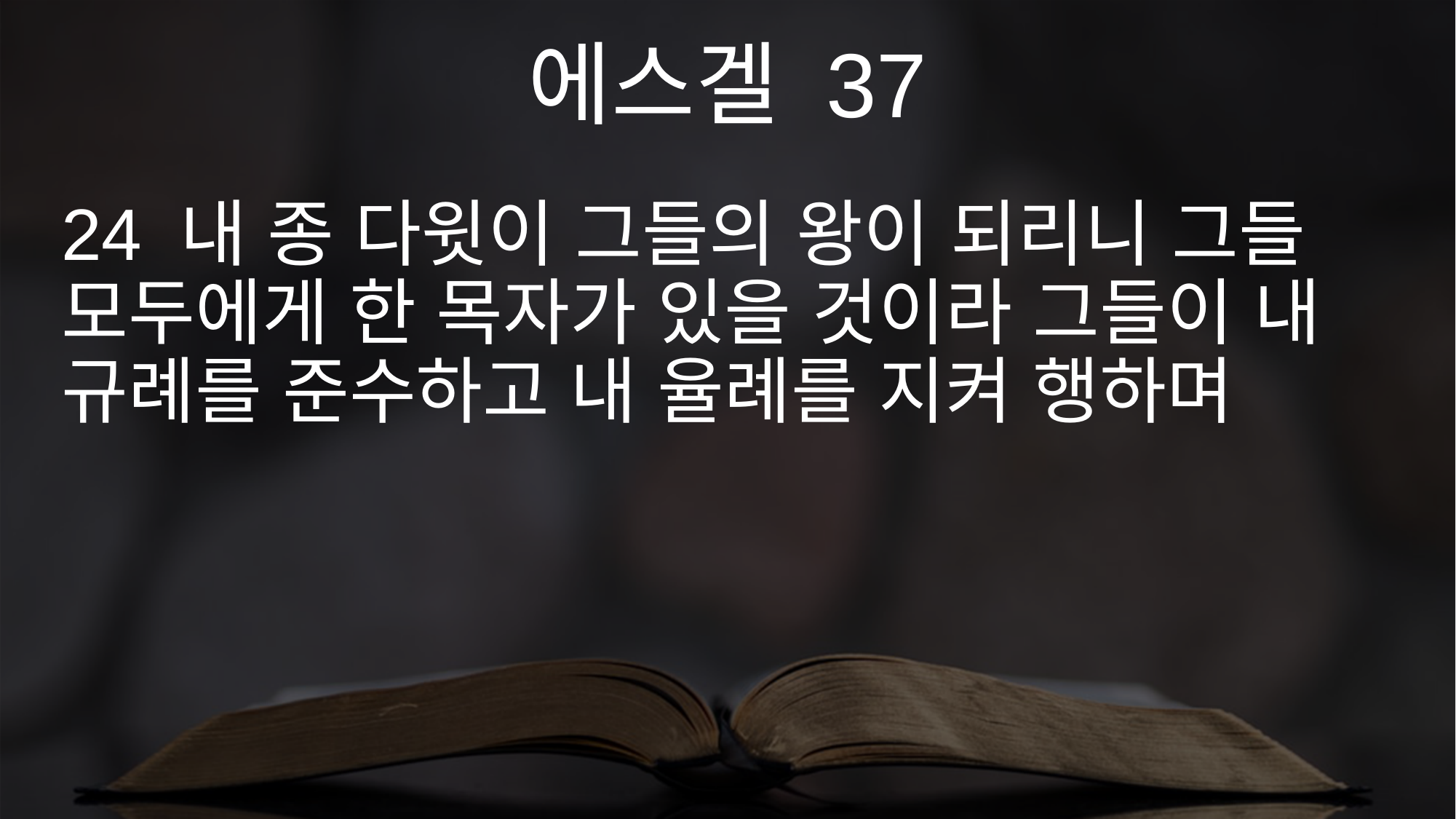

에스겔 37
24 내 종 다윗이 그들의 왕이 되리니 그들 모두에게 한 목자가 있을 것이라 그들이 내 규례를 준수하고 내 율례를 지켜 행하며